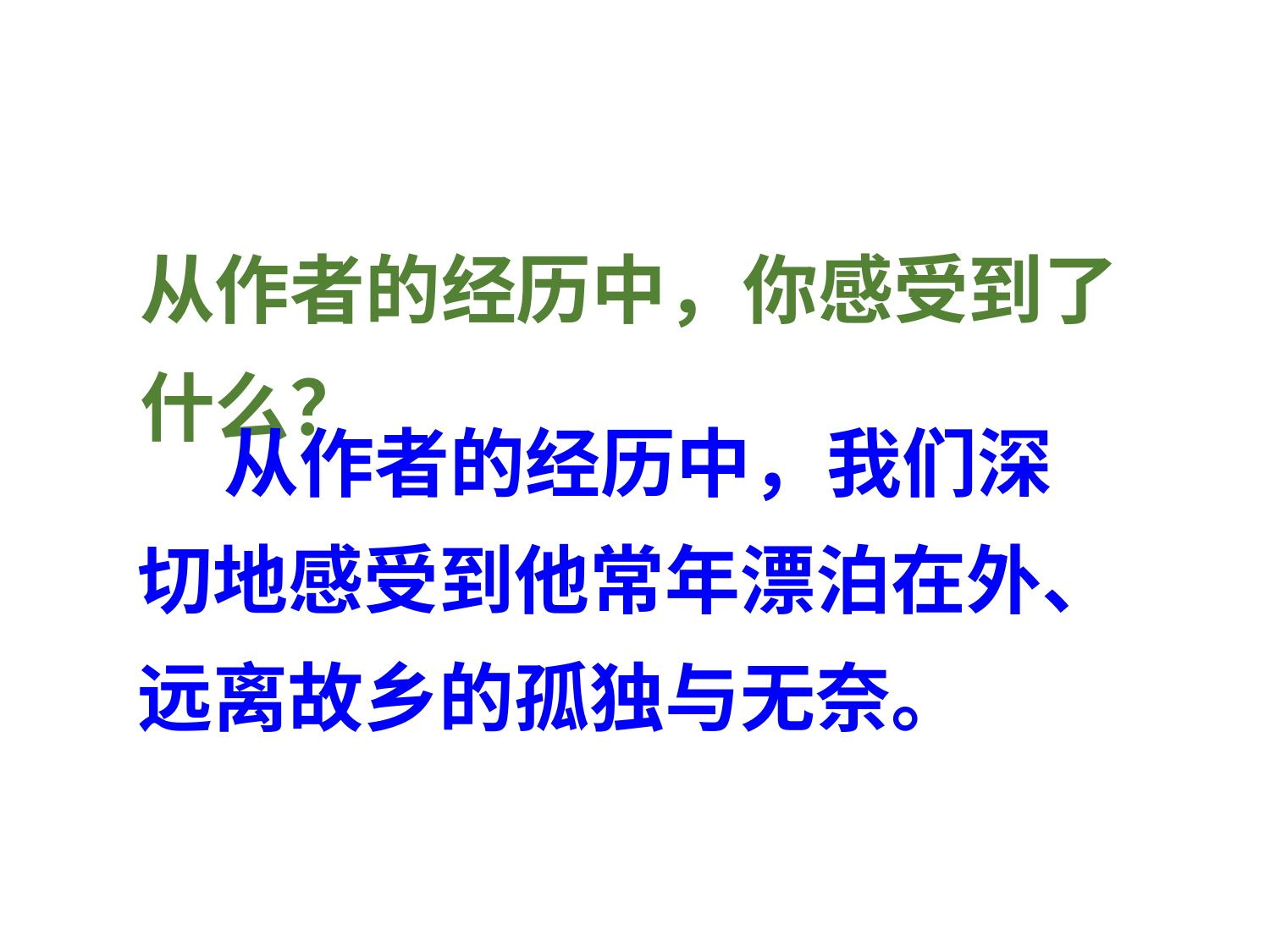

从作者的经历中，你感受到了什么？
    从作者的经历中，我们深切地感受到他常年漂泊在外、远离故乡的孤独与无奈。